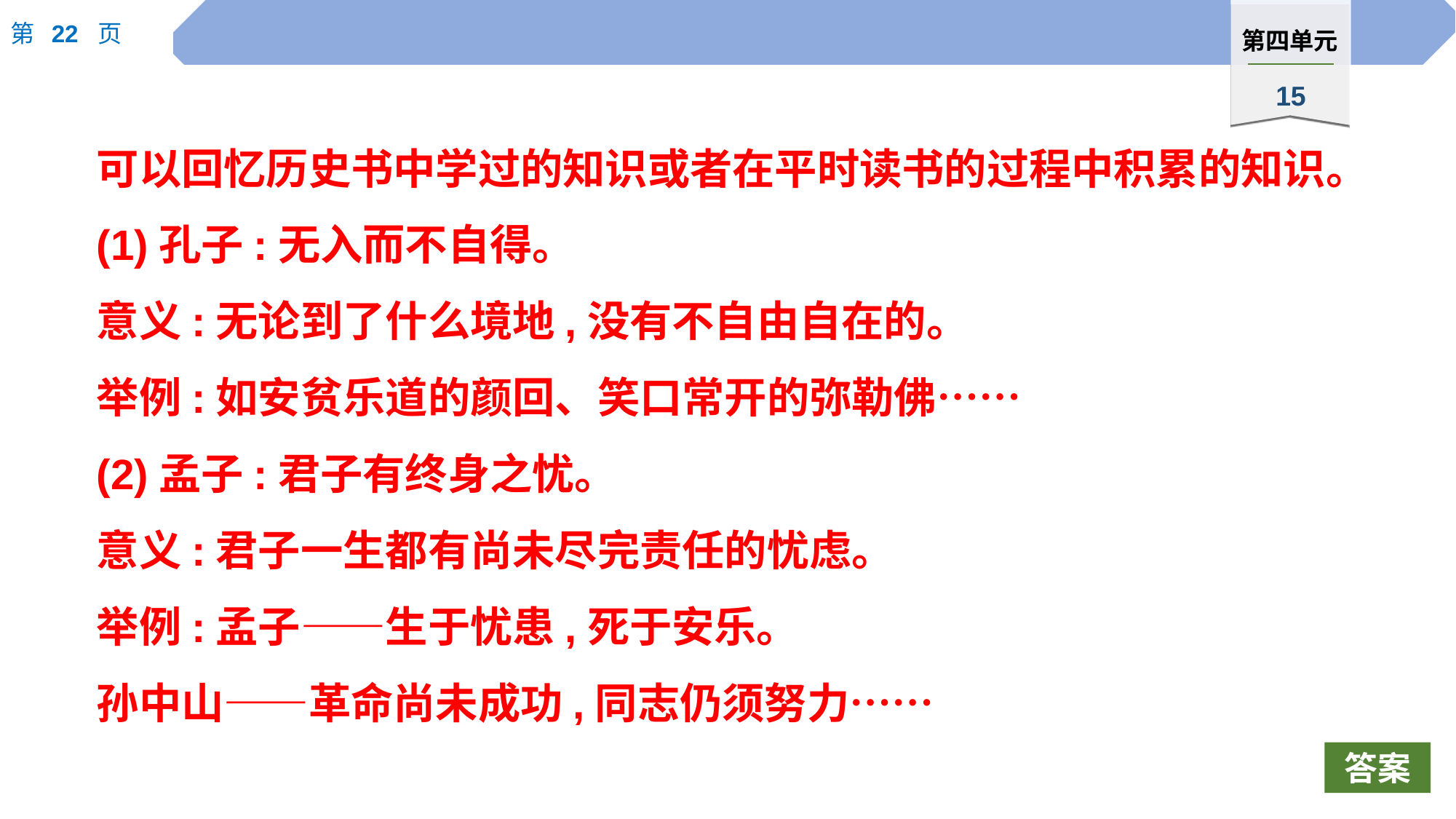

可以回忆历史书中学过的知识或者在平时读书的过程中积累的知识。
(1)孔子:无入而不自得。
意义:无论到了什么境地,没有不自由自在的。
举例:如安贫乐道的颜回、笑口常开的弥勒佛……
(2)孟子:君子有终身之忧。
意义:君子一生都有尚未尽完责任的忧虑。
举例:孟子——生于忧患,死于安乐。
孙中山——革命尚未成功,同志仍须努力……
答案